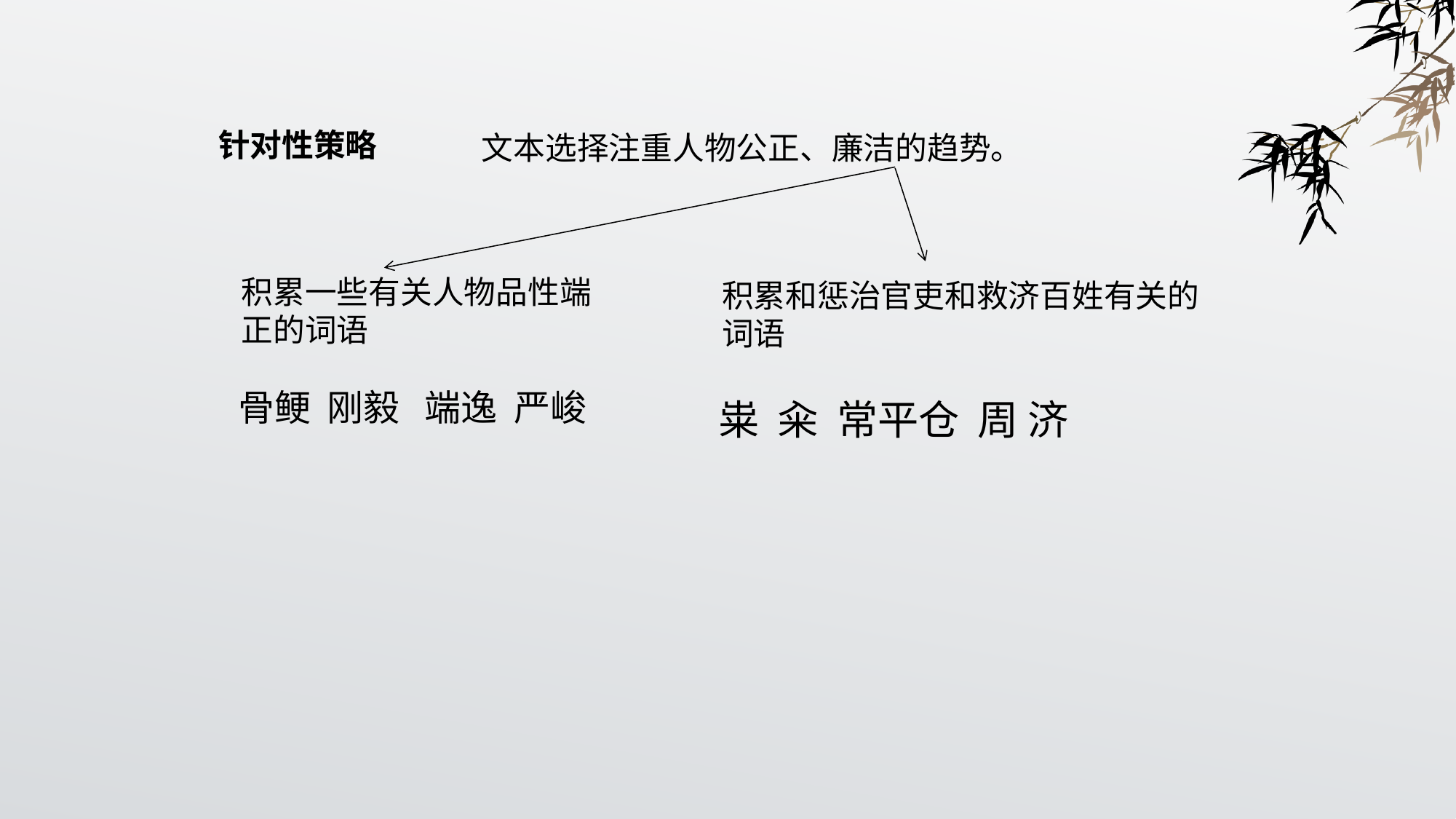

针对性策略
文本选择注重人物公正、廉洁的趋势。
积累一些有关人物品性端正的词语
积累和惩治官吏和救济百姓有关的词语
骨鲠  刚毅   端逸  严峻
粜  籴  常平仓  周 济